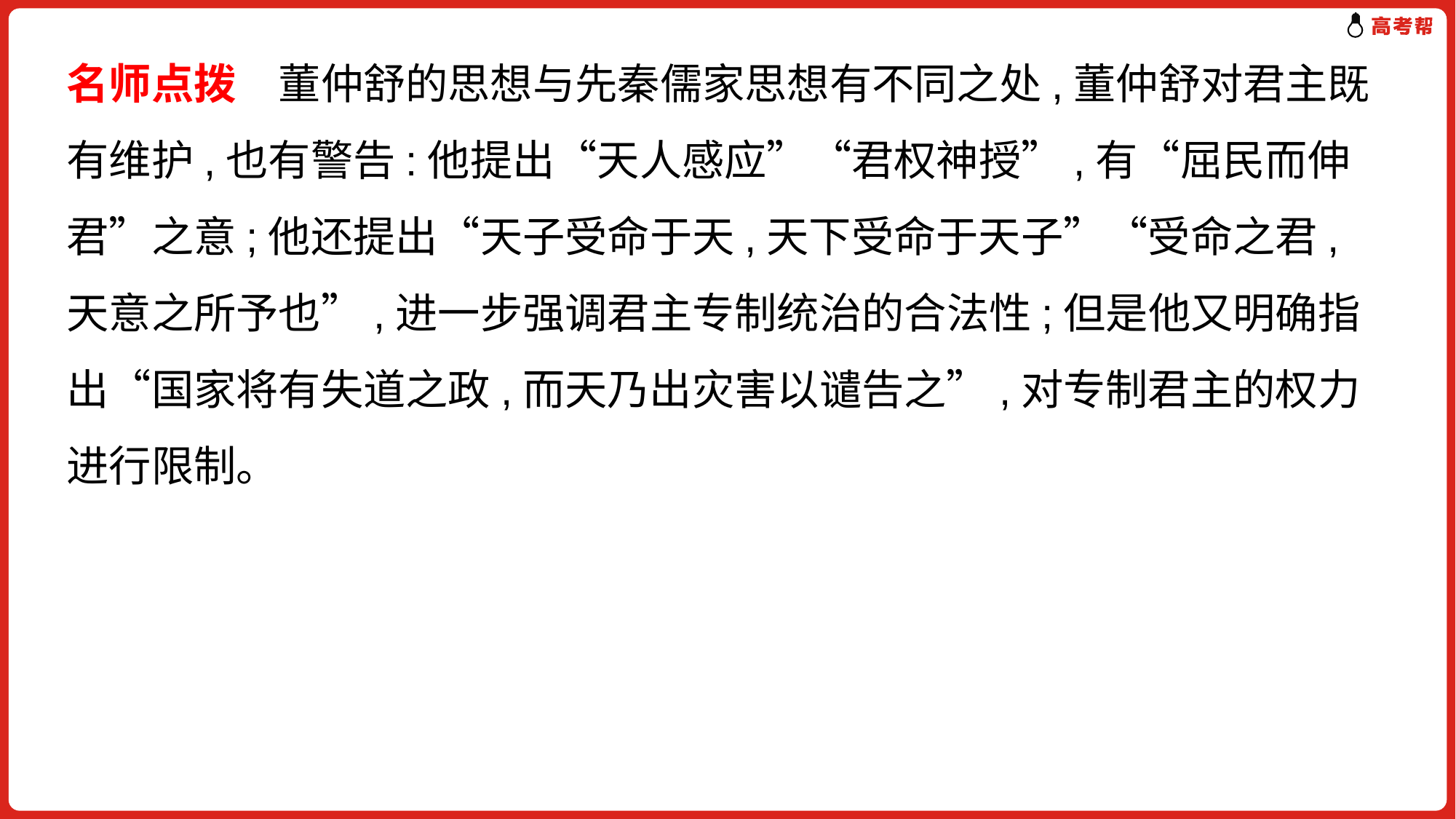

名师点拨　董仲舒的思想与先秦儒家思想有不同之处,董仲舒对君主既有维护,也有警告:他提出“天人感应”“君权神授”,有“屈民而伸君”之意;他还提出“天子受命于天,天下受命于天子”“受命之君,天意之所予也”,进一步强调君主专制统治的合法性;但是他又明确指出“国家将有失道之政,而天乃出灾害以谴告之”,对专制君主的权力进行限制。